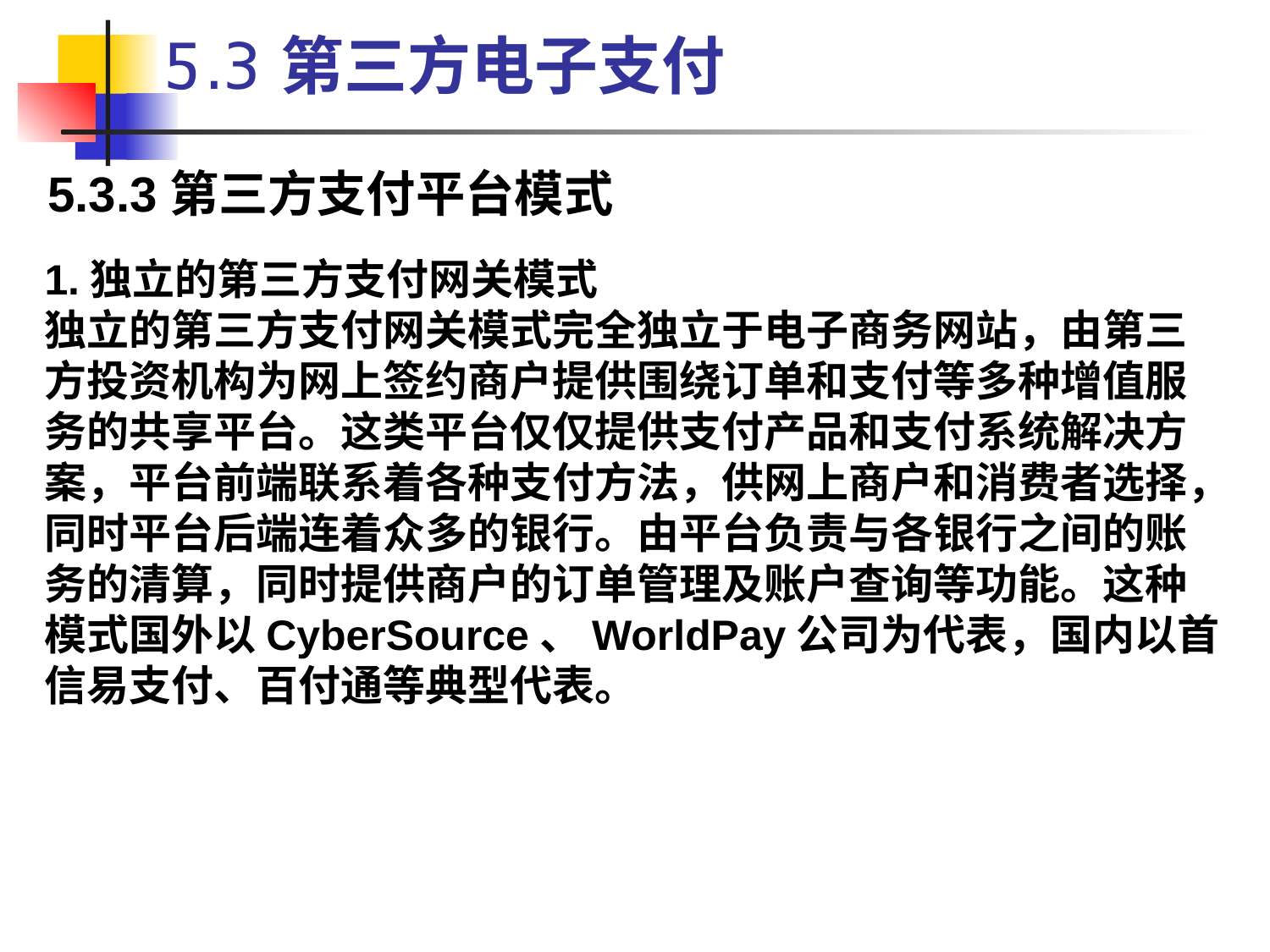

5.3第三方电子支付
5.3.3第三方支付平台模式
1.独立的第三方支付网关模式
独立的第三方支付网关模式完全独立于电子商务网站，由第三方投资机构为网上签约商户提供围绕订单和支付等多种增值服务的共享平台。这类平台仅仅提供支付产品和支付系统解决方案，平台前端联系着各种支付方法，供网上商户和消费者选择，同时平台后端连着众多的银行。由平台负责与各银行之间的账务的清算，同时提供商户的订单管理及账户查询等功能。这种模式国外以CyberSource、WorldPay公司为代表，国内以首信易支付、百付通等典型代表。